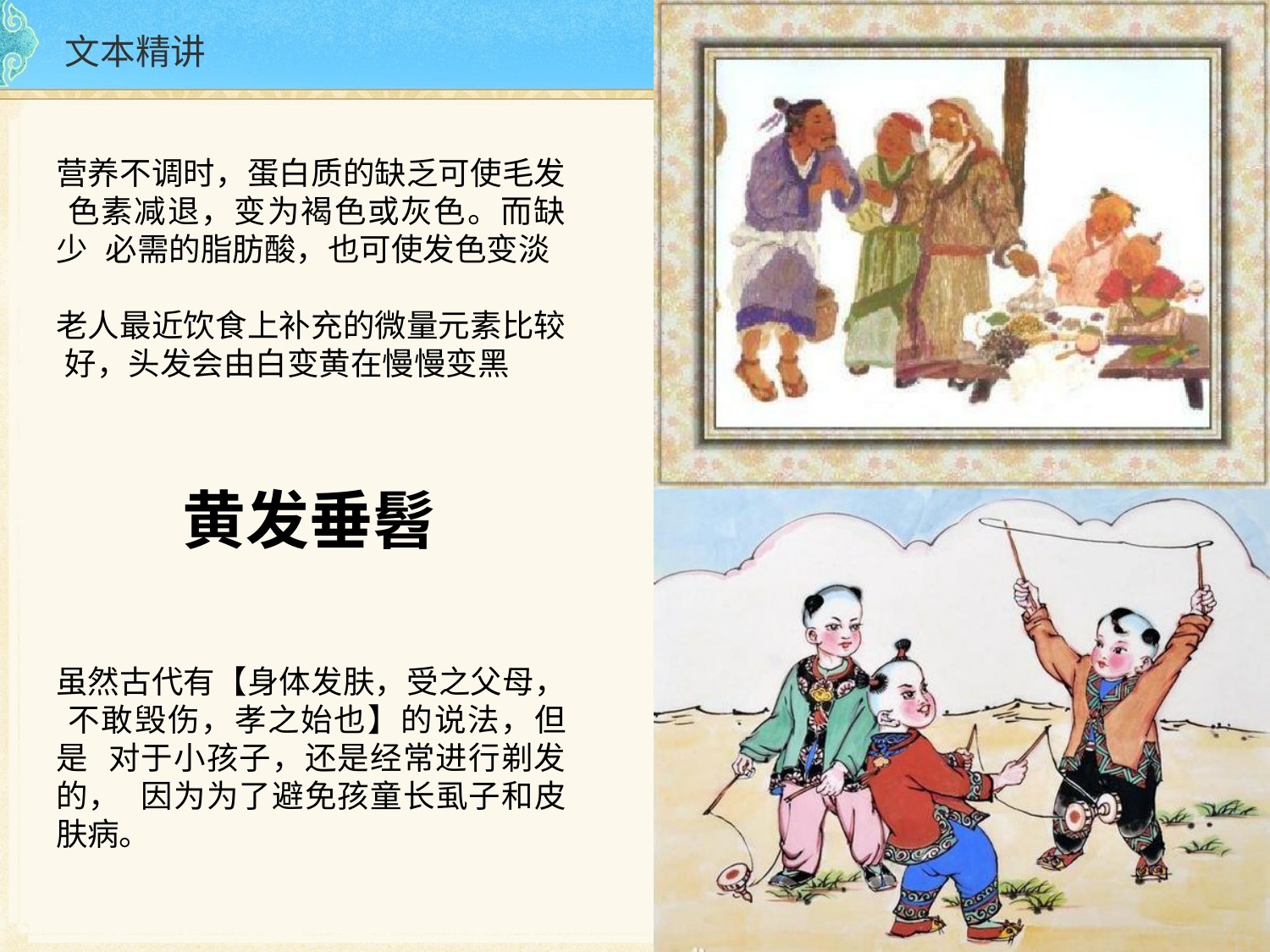

# 文本精讲
营养不调时，蛋白质的缺乏可使毛发  色素减退，变为褐色或灰色。而缺少  必需的脂肪酸，也可使发色变淡

老人最近饮食上补充的微量元素比较  好，头发会由白变黄在慢慢变黑
黄发垂髫
虽然古代有【身体发肤，受之父母，  不敢毁伤，孝之始也】的说法，但是  对于小孩子，还是经常进行剃发的，  因为为了避免孩童长虱子和皮肤病。